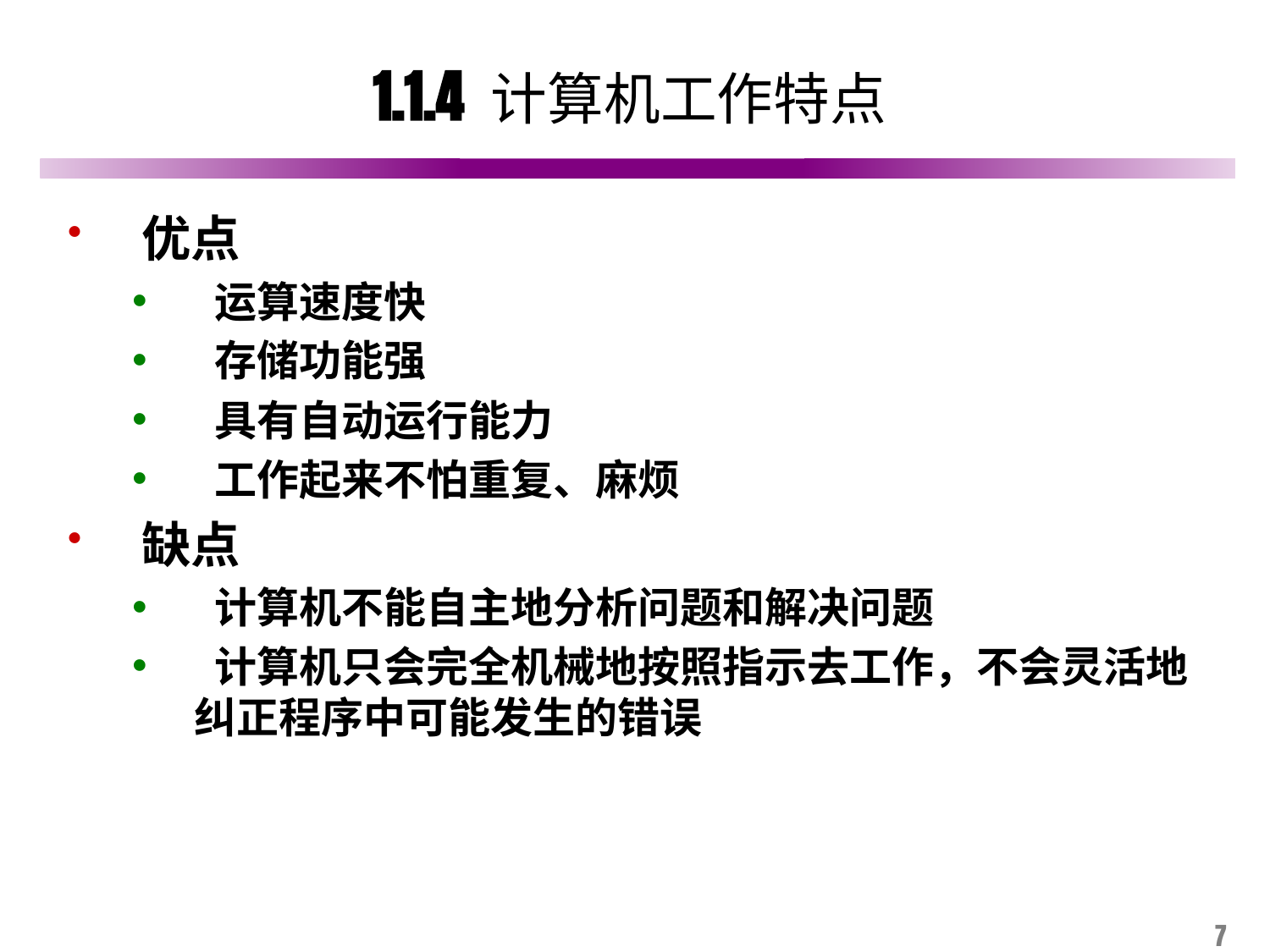

# 1.1.4 计算机工作特点
优点
 运算速度快
 存储功能强
 具有自动运行能力
 工作起来不怕重复、麻烦
缺点
 计算机不能自主地分析问题和解决问题
 计算机只会完全机械地按照指示去工作，不会灵活地纠正程序中可能发生的错误
7